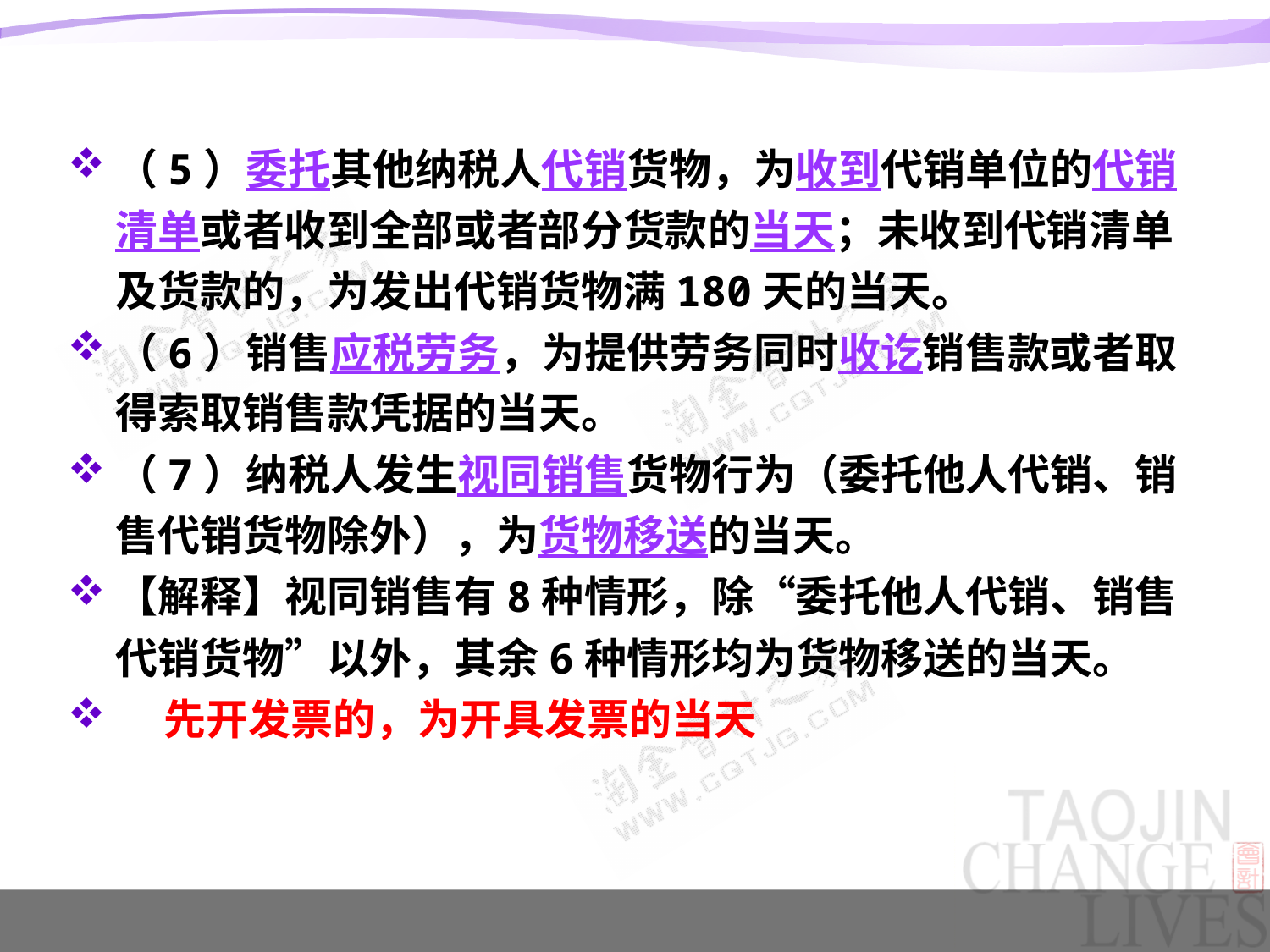

（5）委托其他纳税人代销货物，为收到代销单位的代销清单或者收到全部或者部分货款的当天；未收到代销清单及货款的，为发出代销货物满180天的当天。
（6）销售应税劳务，为提供劳务同时收讫销售款或者取得索取销售款凭据的当天。
（7）纳税人发生视同销售货物行为（委托他人代销、销售代销货物除外），为货物移送的当天。
【解释】视同销售有8种情形，除“委托他人代销、销售代销货物”以外，其余6种情形均为货物移送的当天。
    先开发票的，为开具发票的当天